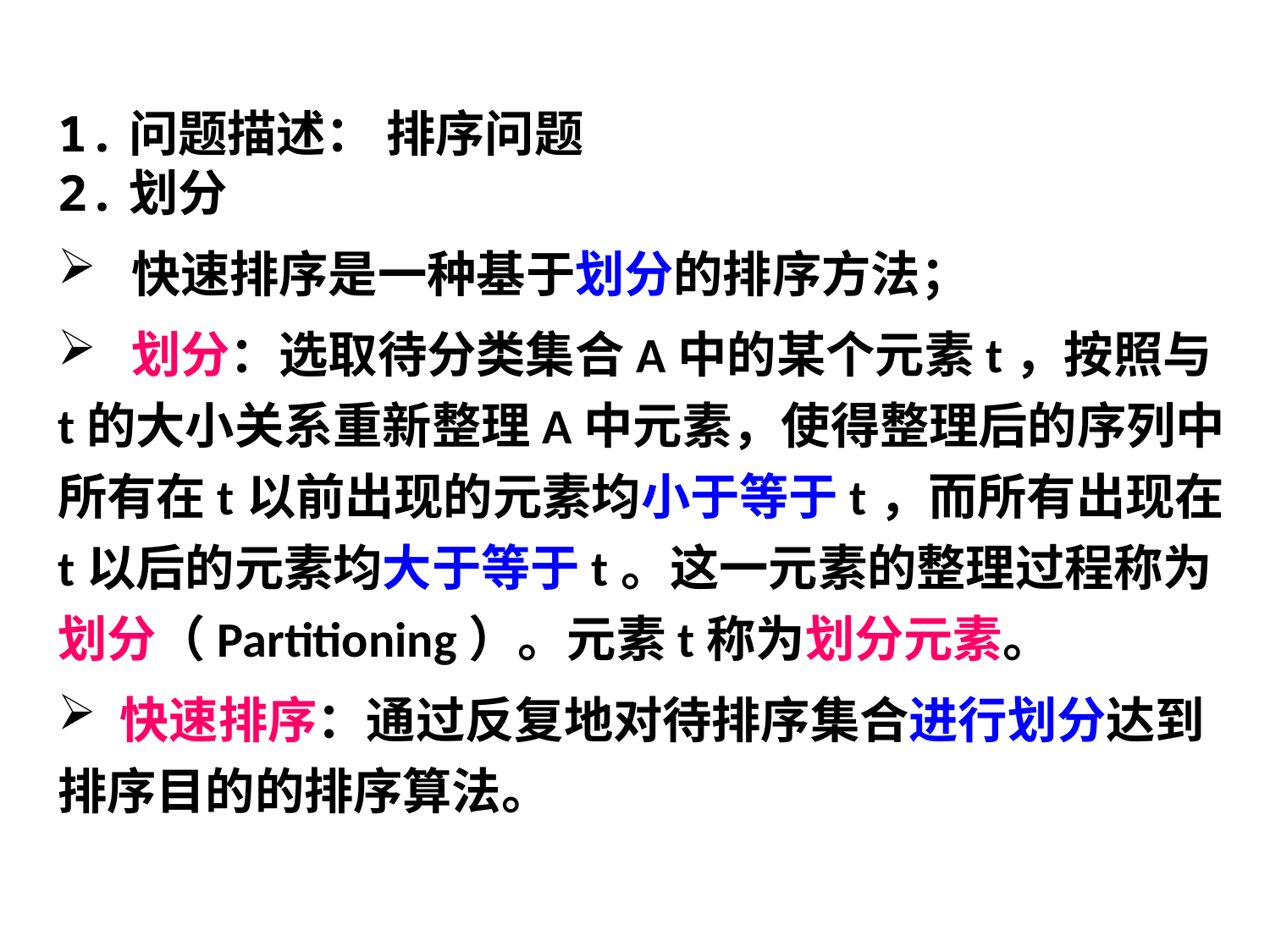

1.问题描述： 排序问题
2.划分
  快速排序是一种基于划分的排序方法；
  划分：选取待分类集合A中的某个元素t，按照与t的大小关系重新整理A中元素，使得整理后的序列中所有在t以前出现的元素均小于等于t，而所有出现在t以后的元素均大于等于t。这一元素的整理过程称为划分（Partitioning）。元素t称为划分元素。
 快速排序：通过反复地对待排序集合进行划分达到排序目的的排序算法。